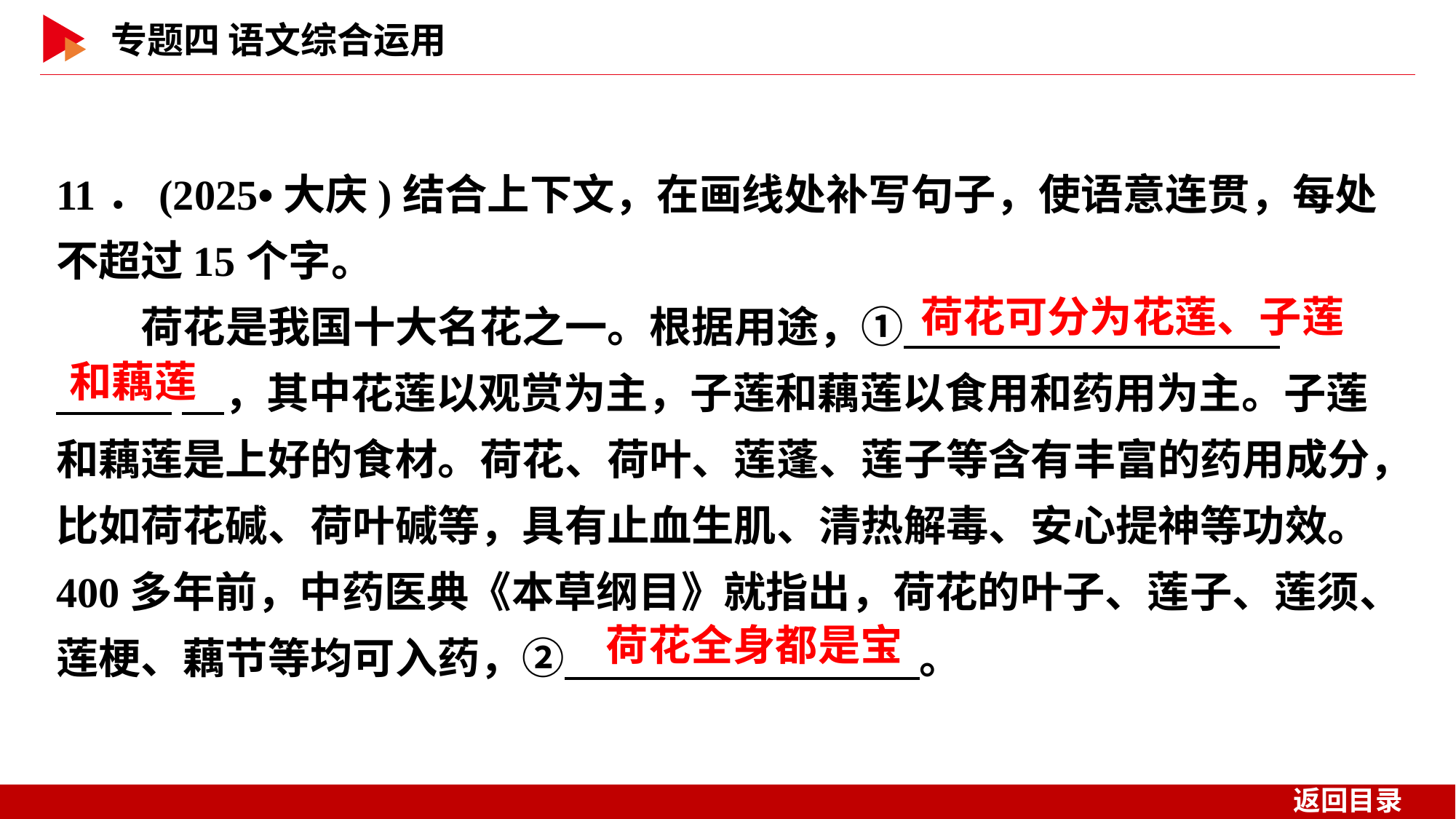

11．(2025•大庆)结合上下文，在画线处补写句子，使语意连贯，每处不超过15个字。
　　荷花是我国十大名花之一。根据用途，①                                       _
            　，其中花莲以观赏为主，子莲和藕莲以食用和药用为主。子莲和藕莲是上好的食材。荷花、荷叶、莲蓬、莲子等含有丰富的药用成分，比如荷花碱、荷叶碱等，具有止血生肌、清热解毒、安心提神等功效。400多年前，中药医典《本草纲目》就指出，荷花的叶子、莲子、莲须、莲梗、藕节等均可入药，②　                            　。
荷花可分为花莲、子莲
和藕莲
荷花全身都是宝